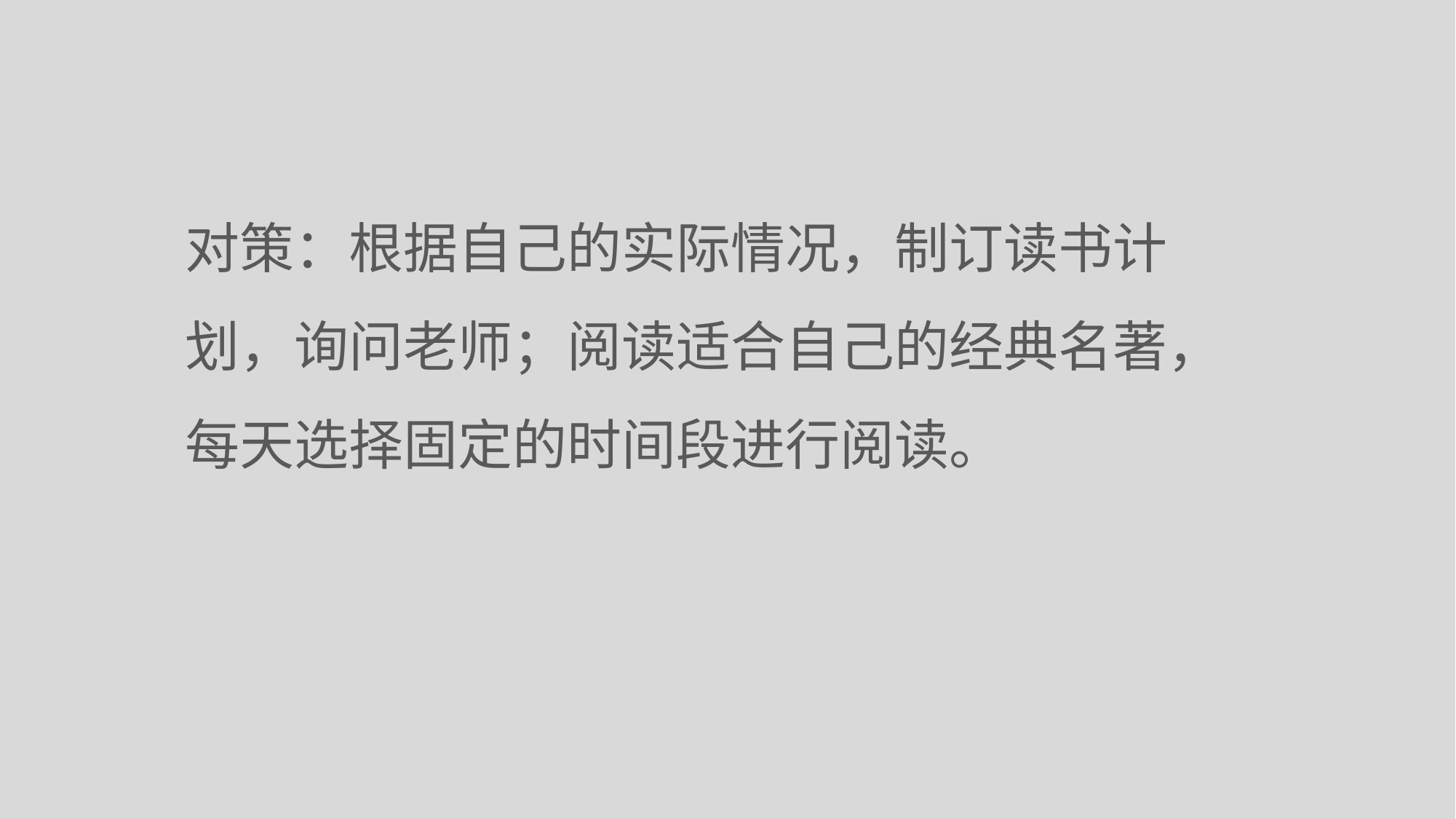

对策：根据自己的实际情况，制订读书计划，询问老师；阅读适合自己的经典名著，每天选择固定的时间段进行阅读。